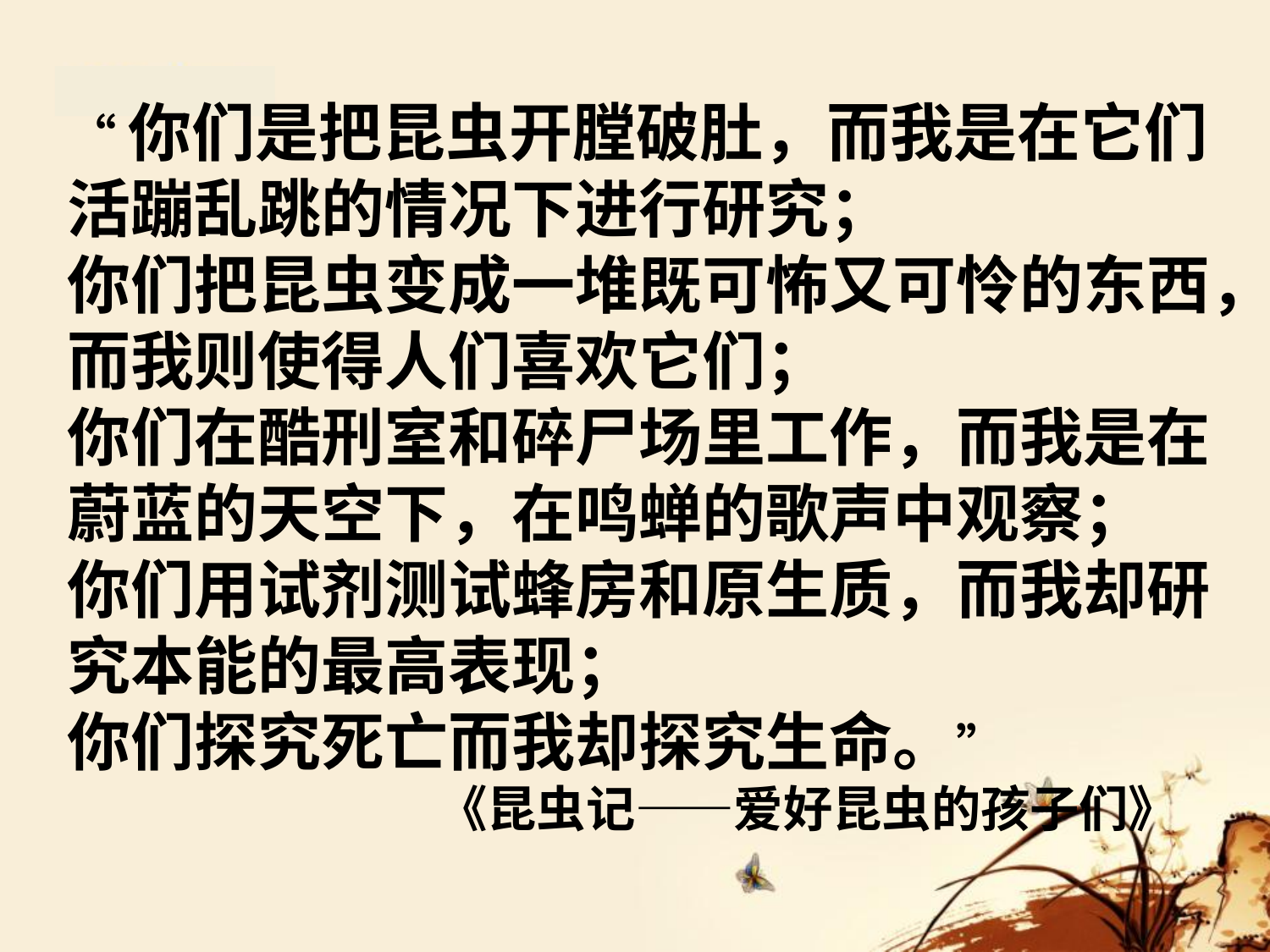

“你们是把昆虫开膛破肚，而我是在它们活蹦乱跳的情况下进行研究；
你们把昆虫变成一堆既可怖又可怜的东西，而我则使得人们喜欢它们；
你们在酷刑室和碎尸场里工作，而我是在蔚蓝的天空下，在鸣蝉的歌声中观察；
你们用试剂测试蜂房和原生质，而我却研究本能的最高表现；
你们探究死亡而我却探究生命。”
                                《昆虫记——爱好昆虫的孩子们》